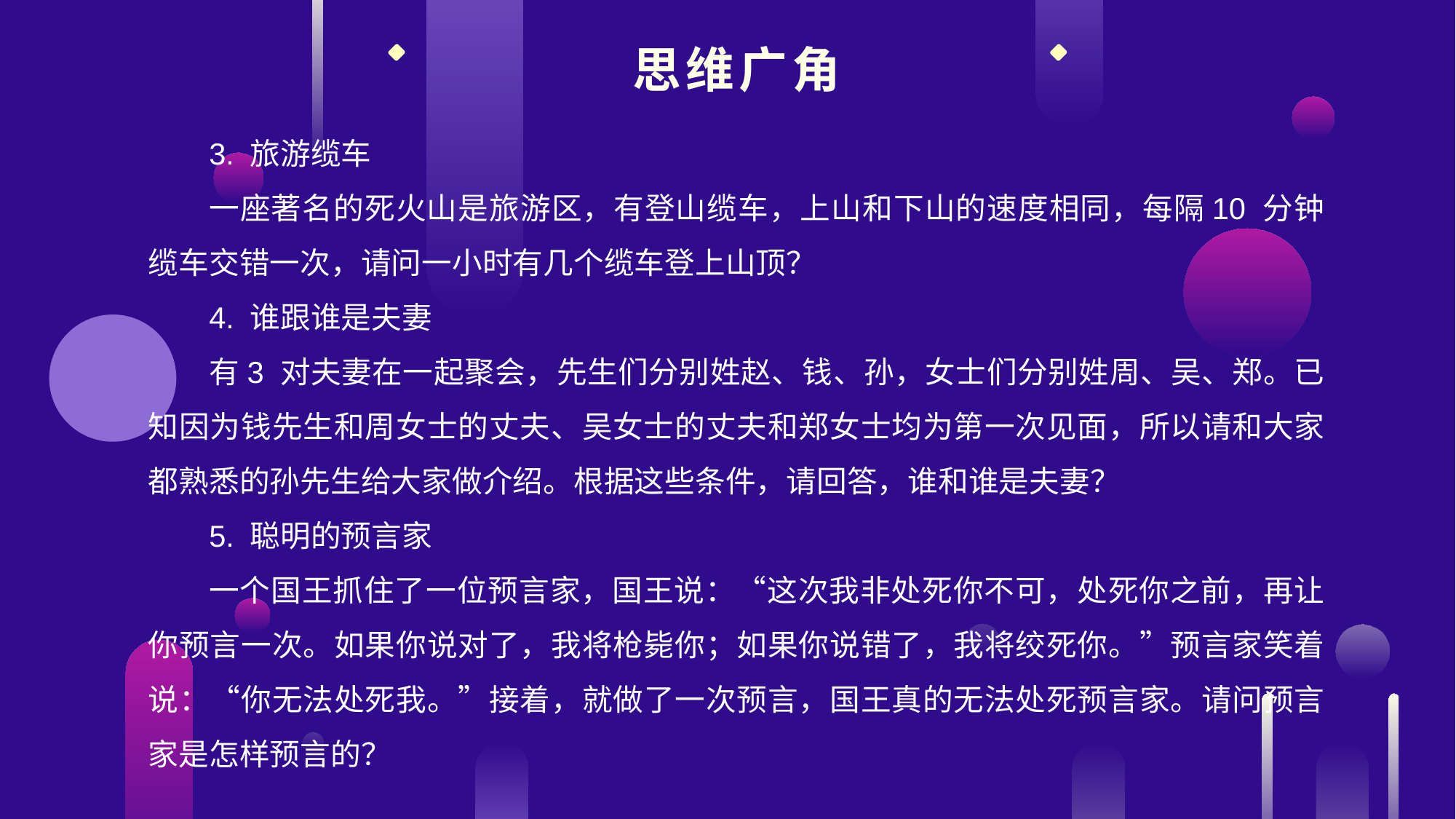

思维广角

3. 旅游缆车
一座著名的死火山是旅游区，有登山缆车，上山和下山的速度相同，每隔10 分钟缆车交错一次，请问一小时有几个缆车登上山顶？
4. 谁跟谁是夫妻
有3 对夫妻在一起聚会，先生们分别姓赵、钱、孙，女士们分别姓周、吴、郑。已知因为钱先生和周女士的丈夫、吴女士的丈夫和郑女士均为第一次见面，所以请和大家都熟悉的孙先生给大家做介绍。根据这些条件，请回答，谁和谁是夫妻？
5. 聪明的预言家
一个国王抓住了一位预言家，国王说：“这次我非处死你不可，处死你之前，再让你预言一次。如果你说对了，我将枪毙你；如果你说错了，我将绞死你。”预言家笑着说：“你无法处死我。”接着，就做了一次预言，国王真的无法处死预言家。请问预言家是怎样预言的？